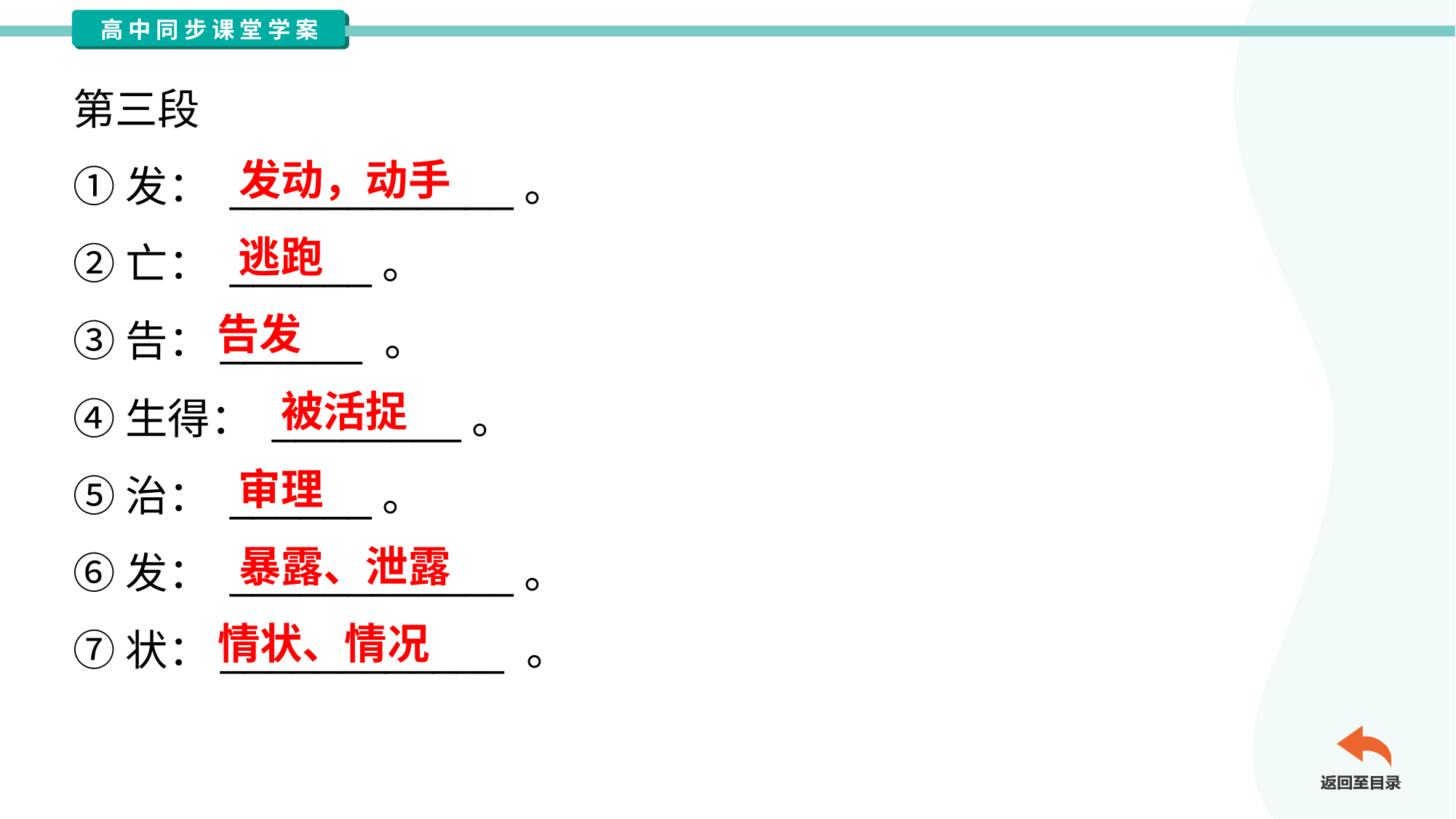

第三段
①发： ____________。
②亡： ______。
③告：______ 。
④生得： ________。
⑤治： ______。
⑥发： ____________。
⑦状：____________ 。

发动，动手
逃跑
告发
被活捉
审理
暴露、泄露
情状、情况